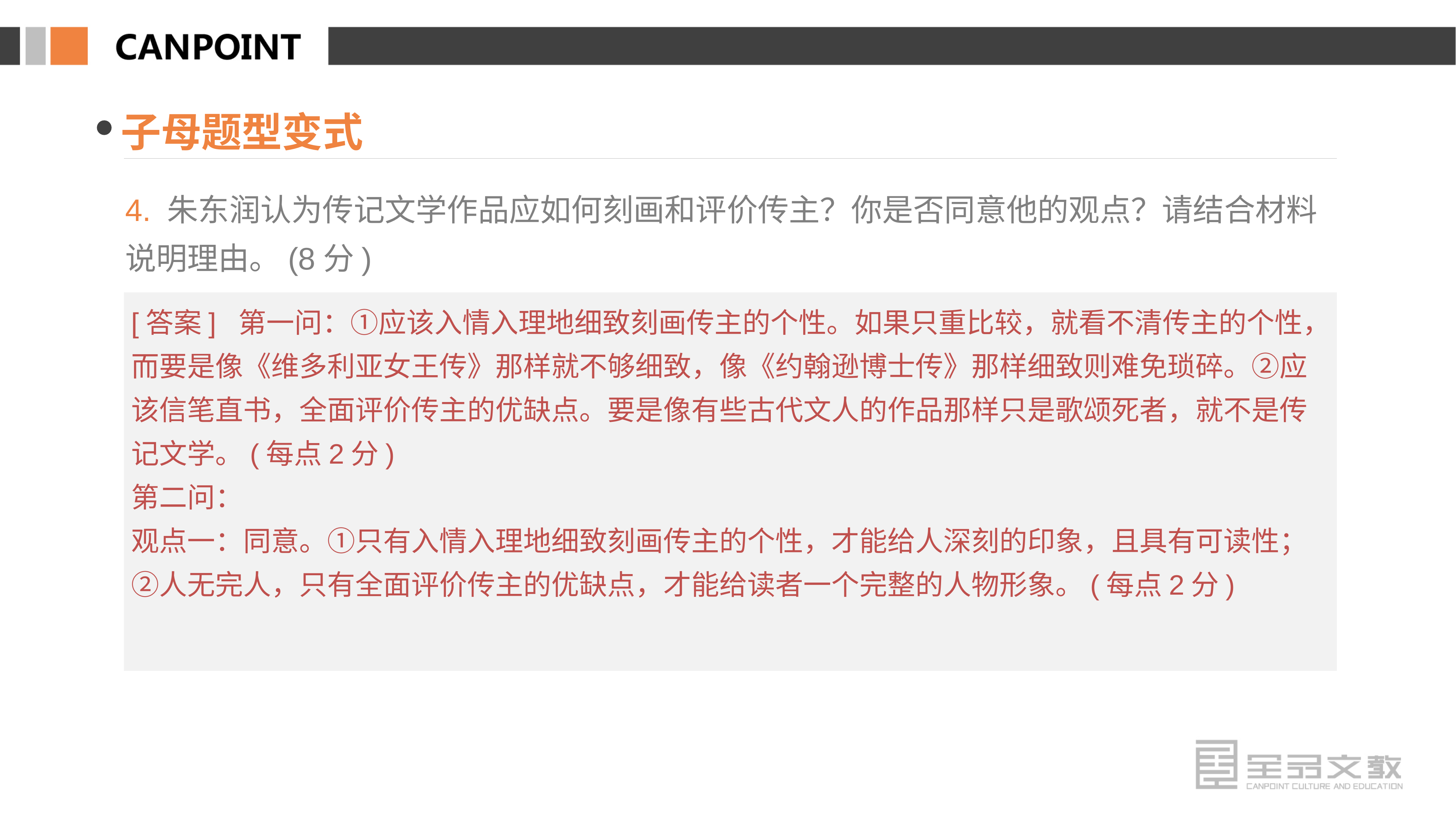

子母题型变式

4. 朱东润认为传记文学作品应如何刻画和评价传主？你是否同意他的观点？请结合材料说明理由。(8分)
[答案]  第一问：①应该入情入理地细致刻画传主的个性。如果只重比较，就看不清传主的个性，而要是像《维多利亚女王传》那样就不够细致，像《约翰逊博士传》那样细致则难免琐碎。②应该信笔直书，全面评价传主的优缺点。要是像有些古代文人的作品那样只是歌颂死者，就不是传记文学。(每点2分)
第二问：
观点一：同意。①只有入情入理地细致刻画传主的个性，才能给人深刻的印象，且具有可读性；②人无完人，只有全面评价传主的优缺点，才能给读者一个完整的人物形象。(每点2分)